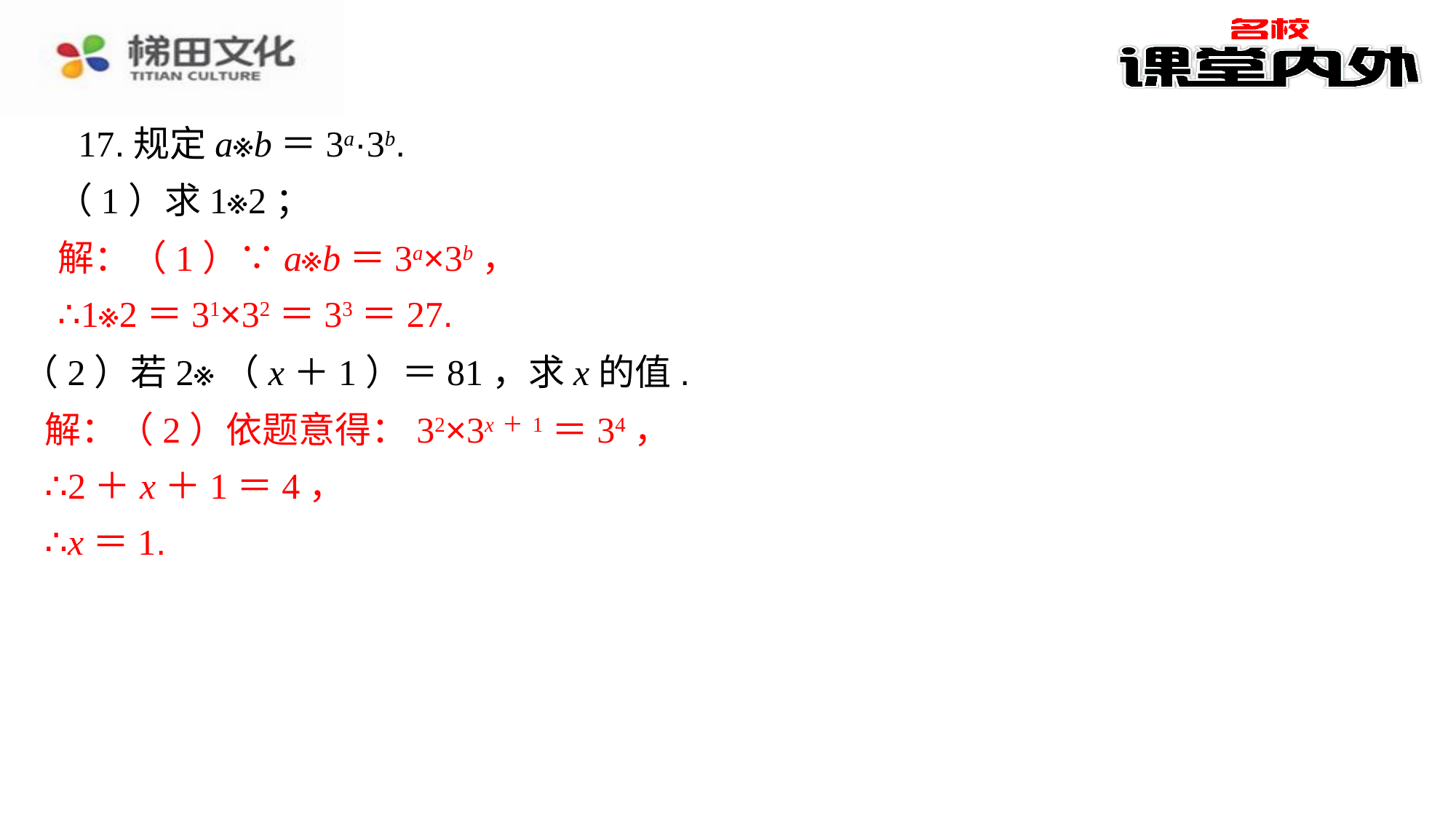

17.规定a※b＝3a·3b.
（1）求1※2；
解：（1）∵a※b＝3a×3b，
∴1※2＝31×32＝33＝27.
（2）若2※（x＋1）＝81，求x的值.
解：（2）依题意得：32×3x＋1＝34，
∴2＋x＋1＝4，
∴x＝1.